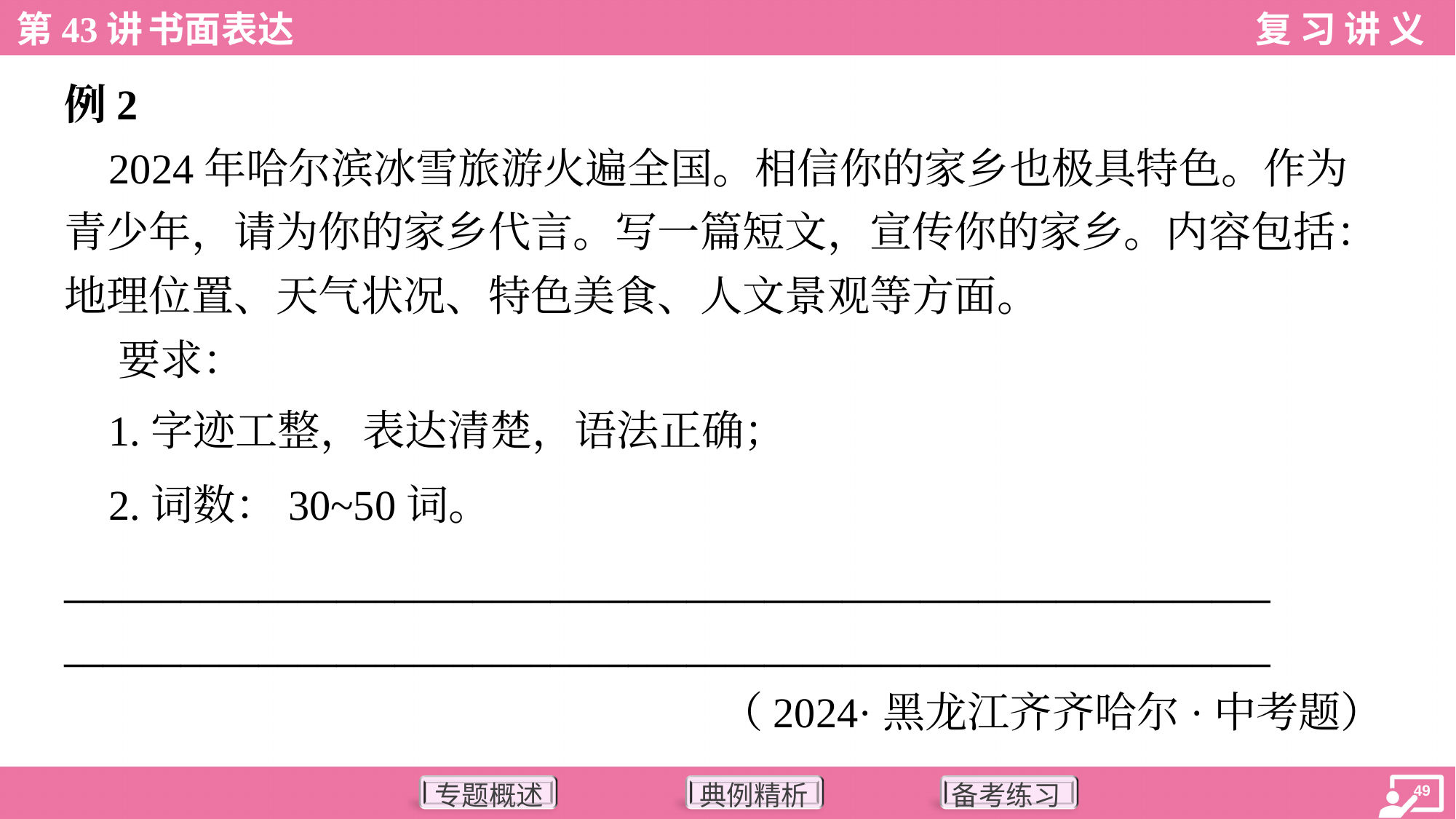

例2
    2024年哈尔滨冰雪旅游火遍全国。相信你的家乡也极具特色。作为
青少年，请为你的家乡代言。写一篇短文，宣传你的家乡。内容包括：
地理位置、天气状况、特色美食、人文景观等方面。
    要求：
    1.字迹工整，表达清楚，语法正确；
    2.词数：30~50词。
______________________________________________________________
______________________________________________________________
（2024·黑龙江齐齐哈尔·中考题）